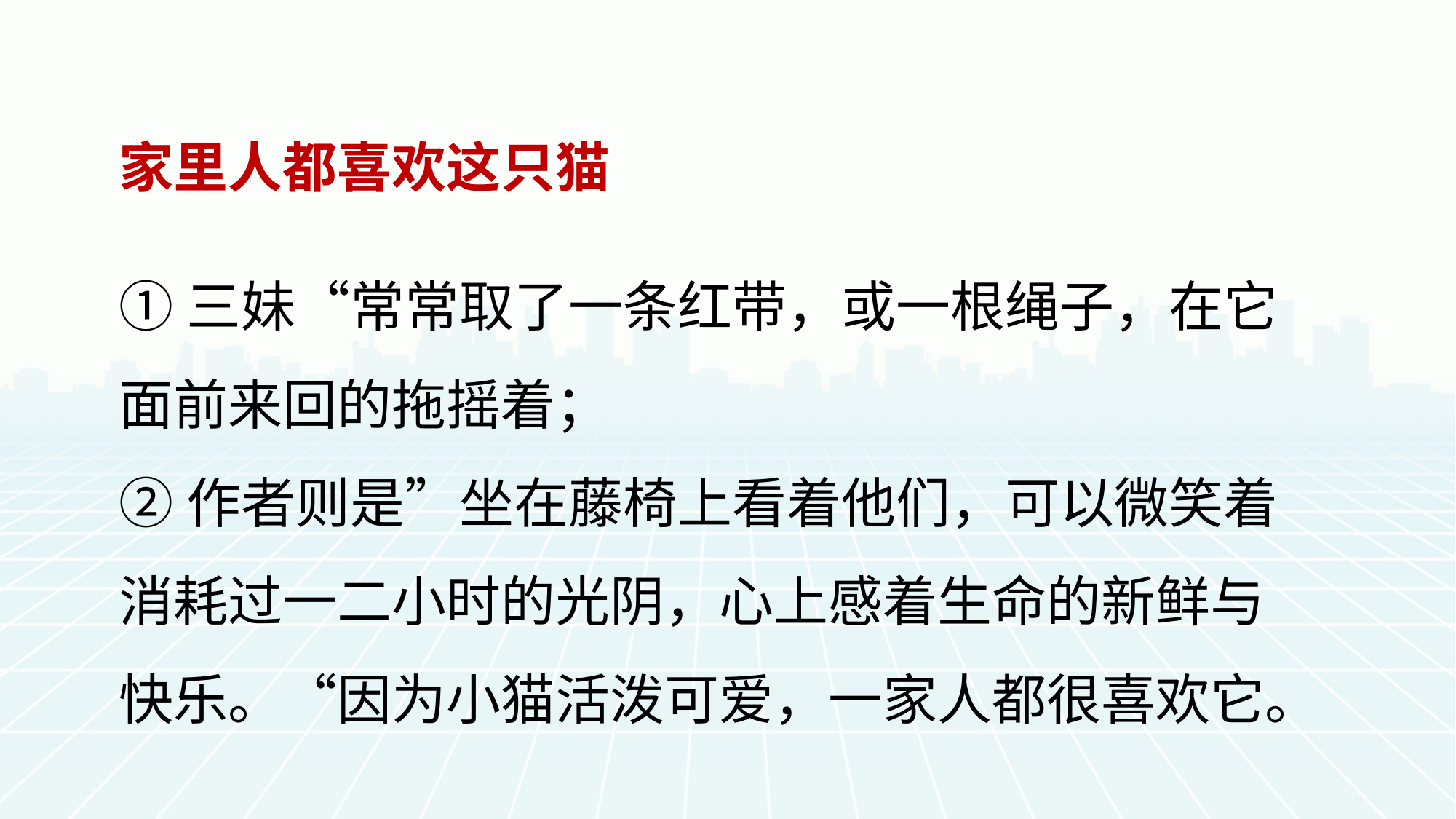

家里人都喜欢这只猫
①三妹“常常取了一条红带，或一根绳子，在它面前来回的拖摇着；
②作者则是”坐在藤椅上看着他们，可以微笑着消耗过一二小时的光阴，心上感着生命的新鲜与快乐。“因为小猫活泼可爱，一家人都很喜欢它。